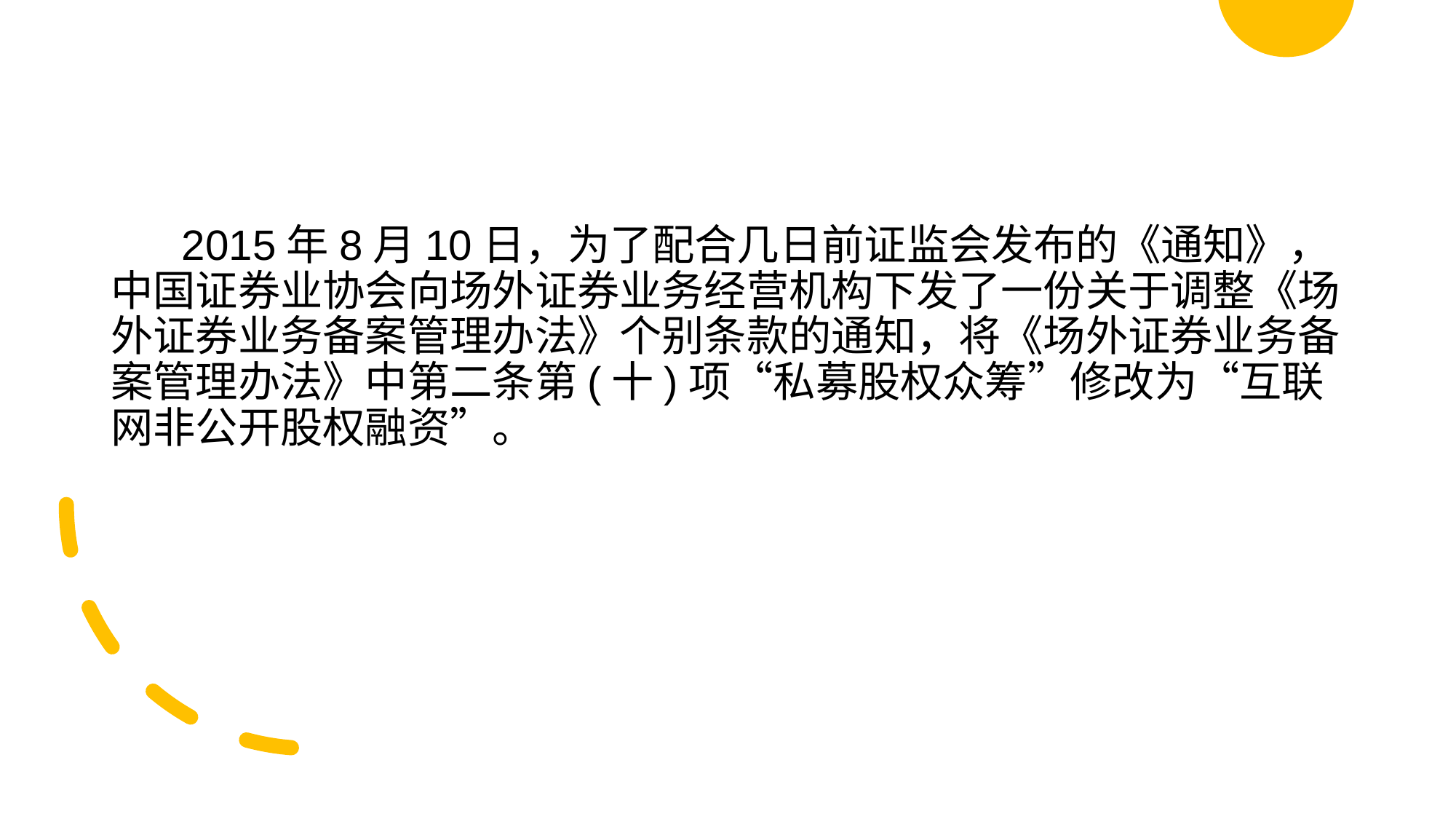

#
      2015年8月10日，为了配合几日前证监会发布的《通知》，中国证券业协会向场外证券业务经营机构下发了一份关于调整《场外证券业务备案管理办法》个别条款的通知，将《场外证券业务备案管理办法》中第二条第(十)项“私募股权众筹”修改为“互联网非公开股权融资”。